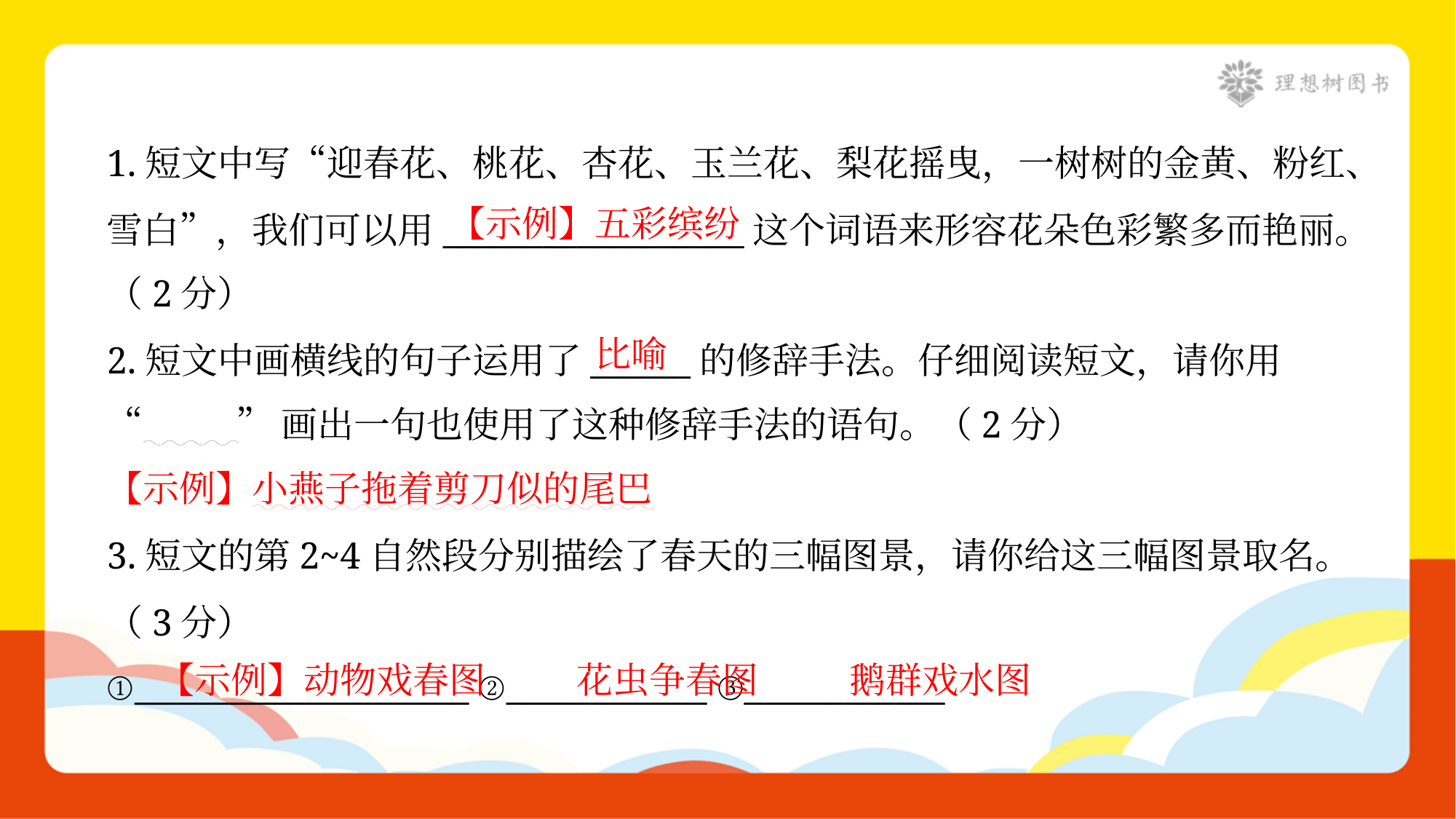

1.短文中写“迎春花、桃花、杏花、玉兰花、梨花摇曳，一树树的金黄、粉红、
雪白”，我们可以用__________________这个词语来形容花朵色彩繁多而艳丽。
（2分）
【示例】五彩缤纷
比喻
2.短文中画横线的句子运用了______的修辞手法。仔细阅读短文，请你用
“          ”画出一句也使用了这种修辞手法的语句。（2分）
【示例】小燕子拖着剪刀似的尾巴
3.短文的第2~4自然段分别描绘了春天的三幅图景，请你给这三幅图景取名。
（3分）
①____________________ ②____________ ③____________
【示例】动物戏春图
花虫争春图
鹅群戏水图